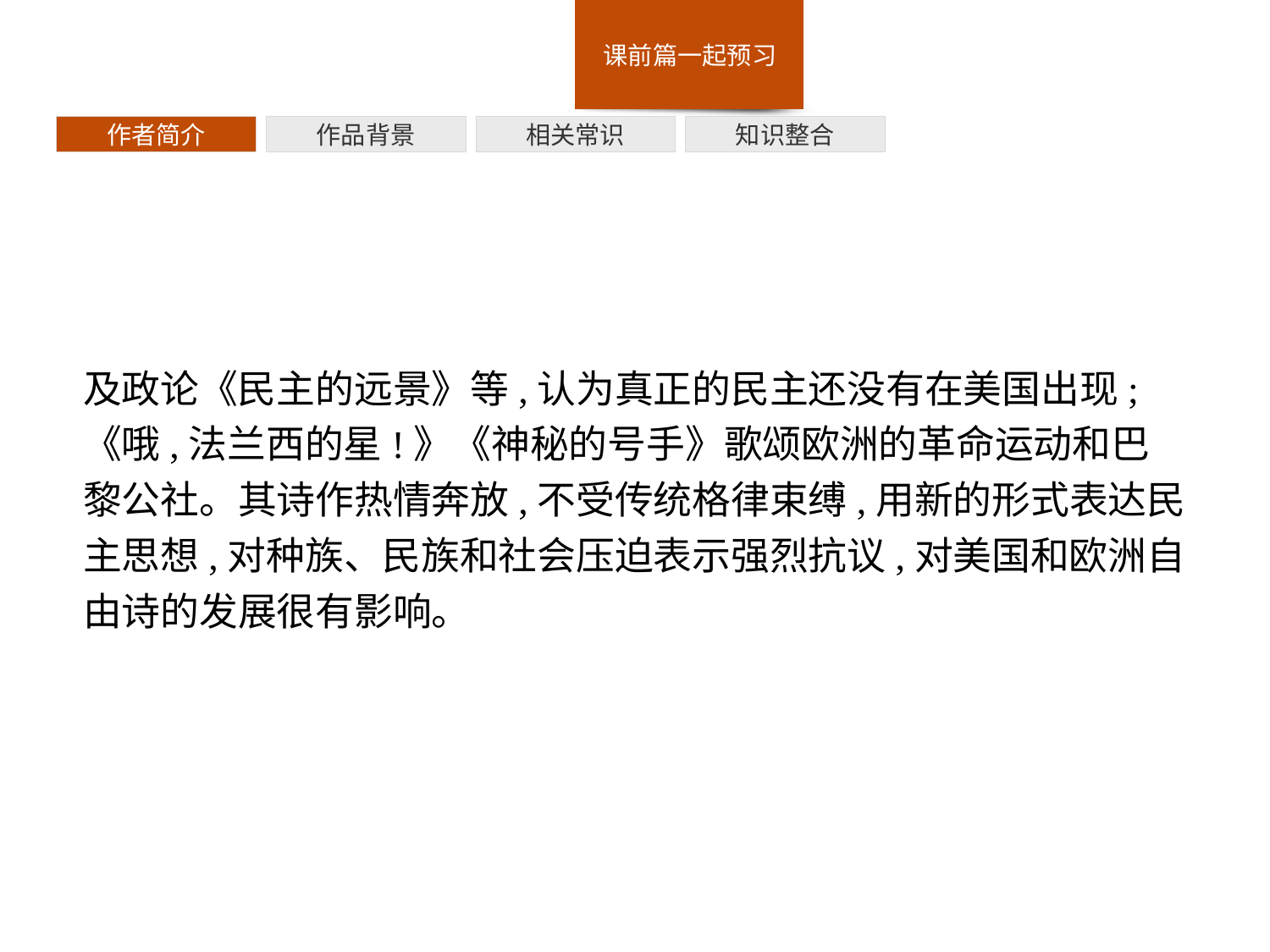

作者简介
作品背景
相关常识
知识整合
及政论《民主的远景》等,认为真正的民主还没有在美国出现;《哦,法兰西的星!》《神秘的号手》歌颂欧洲的革命运动和巴黎公社。其诗作热情奔放,不受传统格律束缚,用新的形式表达民主思想,对种族、民族和社会压迫表示强烈抗议,对美国和欧洲自由诗的发展很有影响。